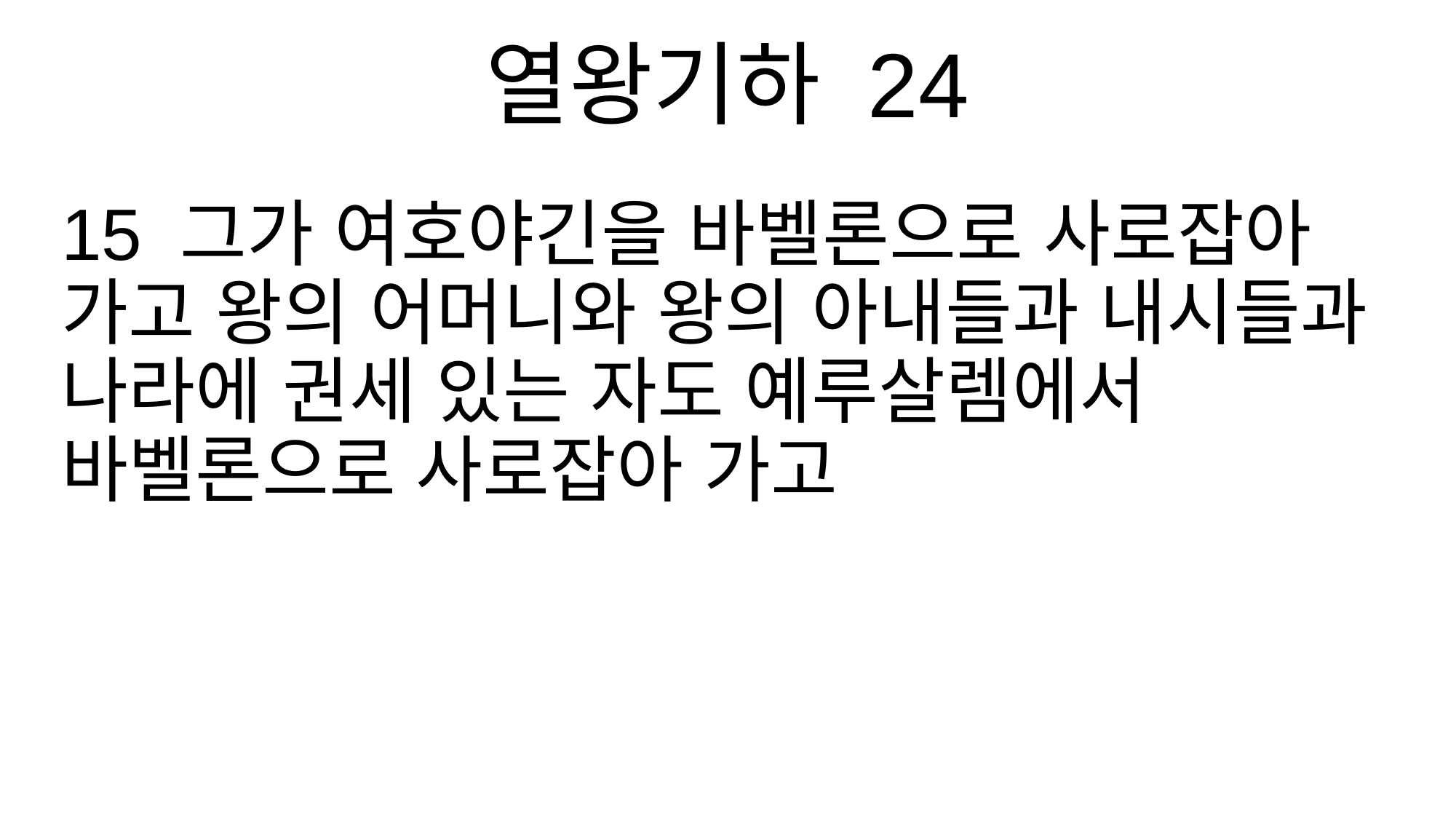

열왕기하 24
15 그가 여호야긴을 바벨론으로 사로잡아 가고 왕의 어머니와 왕의 아내들과 내시들과 나라에 권세 있는 자도 예루살렘에서 바벨론으로 사로잡아 가고